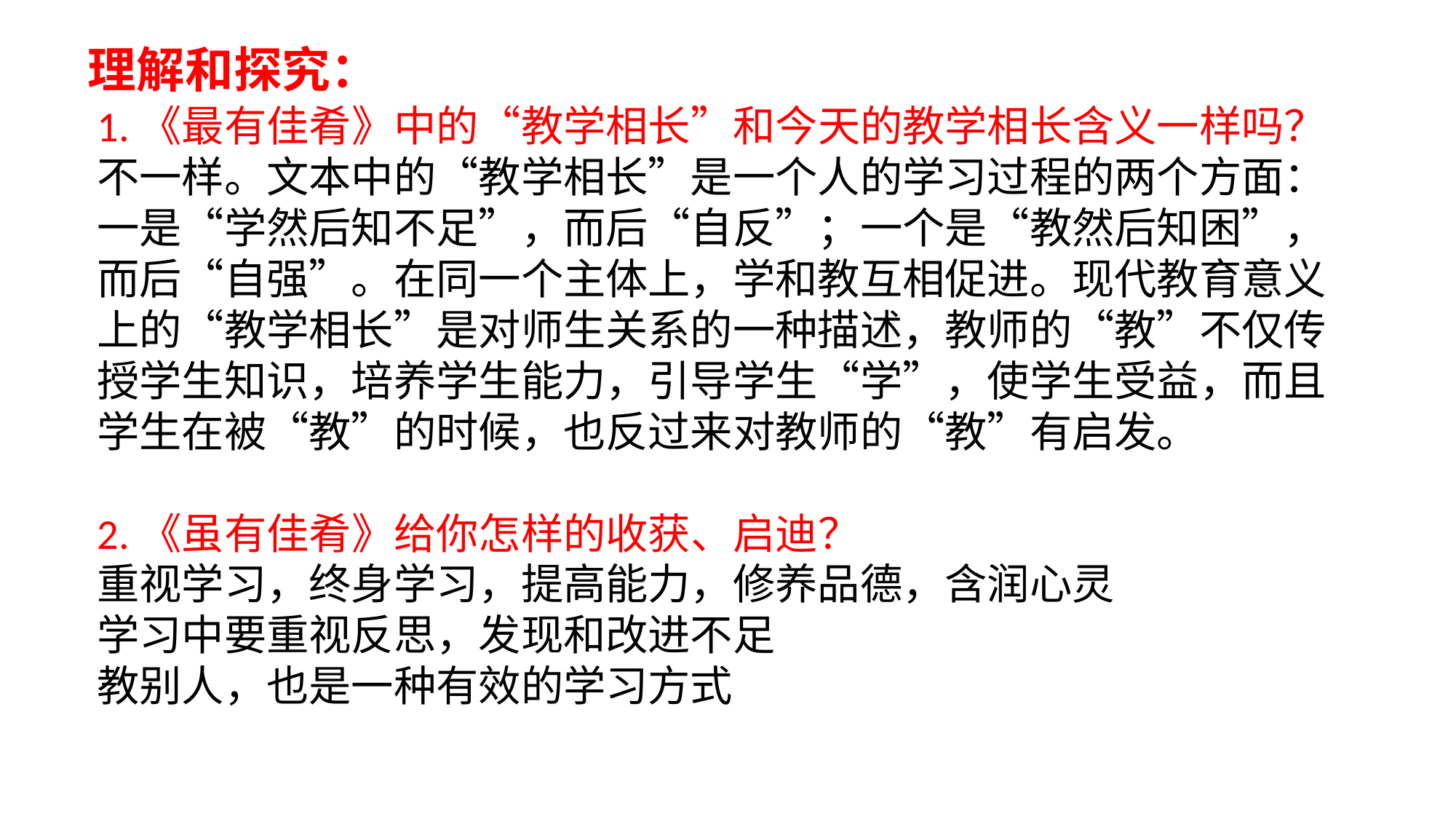

理解和探究：
1.《最有佳肴》中的“教学相长”和今天的教学相长含义一样吗？
不一样。文本中的“教学相长”是一个人的学习过程的两个方面：一是“学然后知不足”，而后“自反”；一个是“教然后知困”，而后“自强”。在同一个主体上，学和教互相促进。现代教育意义上的“教学相长”是对师生关系的一种描述，教师的“教”不仅传授学生知识，培养学生能力，引导学生“学”，使学生受益，而且学生在被“教”的时候，也反过来对教师的“教”有启发。

2.《虽有佳肴》给你怎样的收获、启迪？
重视学习，终身学习，提高能力，修养品德，含润心灵
学习中要重视反思，发现和改进不足
教别人，也是一种有效的学习方式